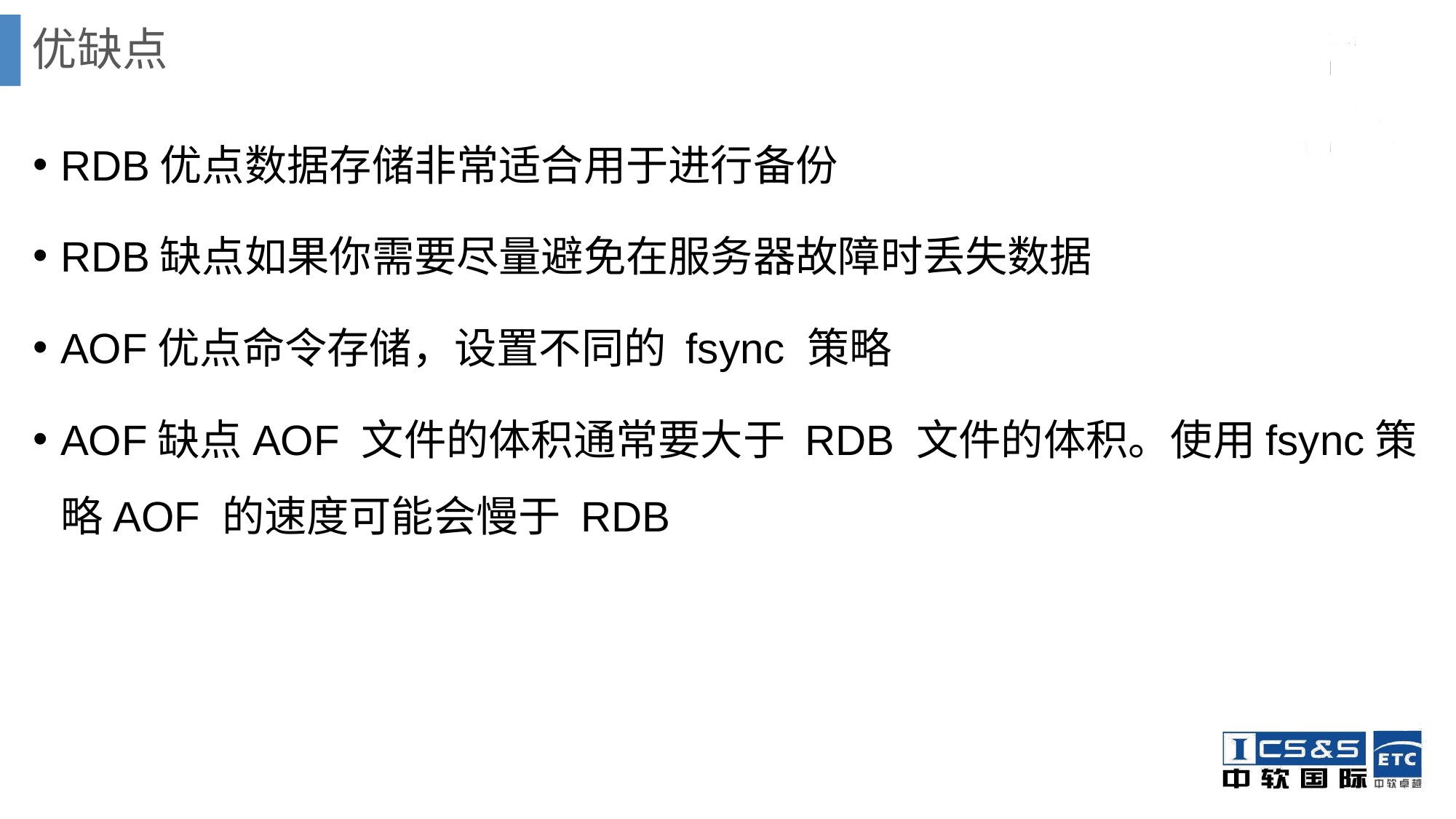

# 优缺点
RDB优点数据存储非常适合用于进行备份
RDB缺点如果你需要尽量避免在服务器故障时丢失数据
AOF优点命令存储，设置不同的 fsync 策略
AOF缺点AOF 文件的体积通常要大于 RDB 文件的体积。使用fsync策略AOF 的速度可能会慢于 RDB